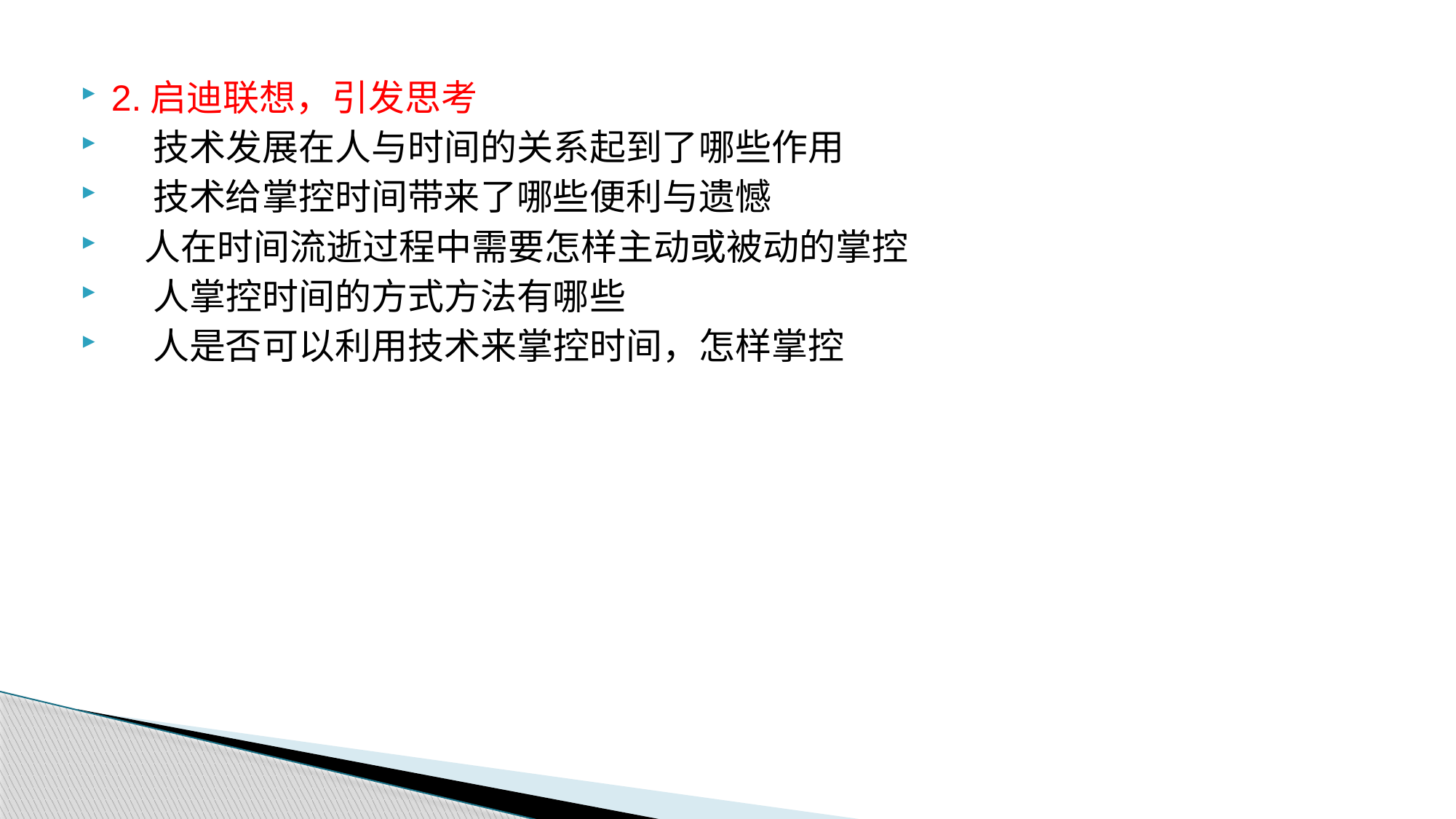

2.启迪联想，引发思考
    技术发展在人与时间的关系起到了哪些作用
    技术给掌控时间带来了哪些便利与遗憾
   人在时间流逝过程中需要怎样主动或被动的掌控
    人掌控时间的方式方法有哪些
    人是否可以利用技术来掌控时间，怎样掌控